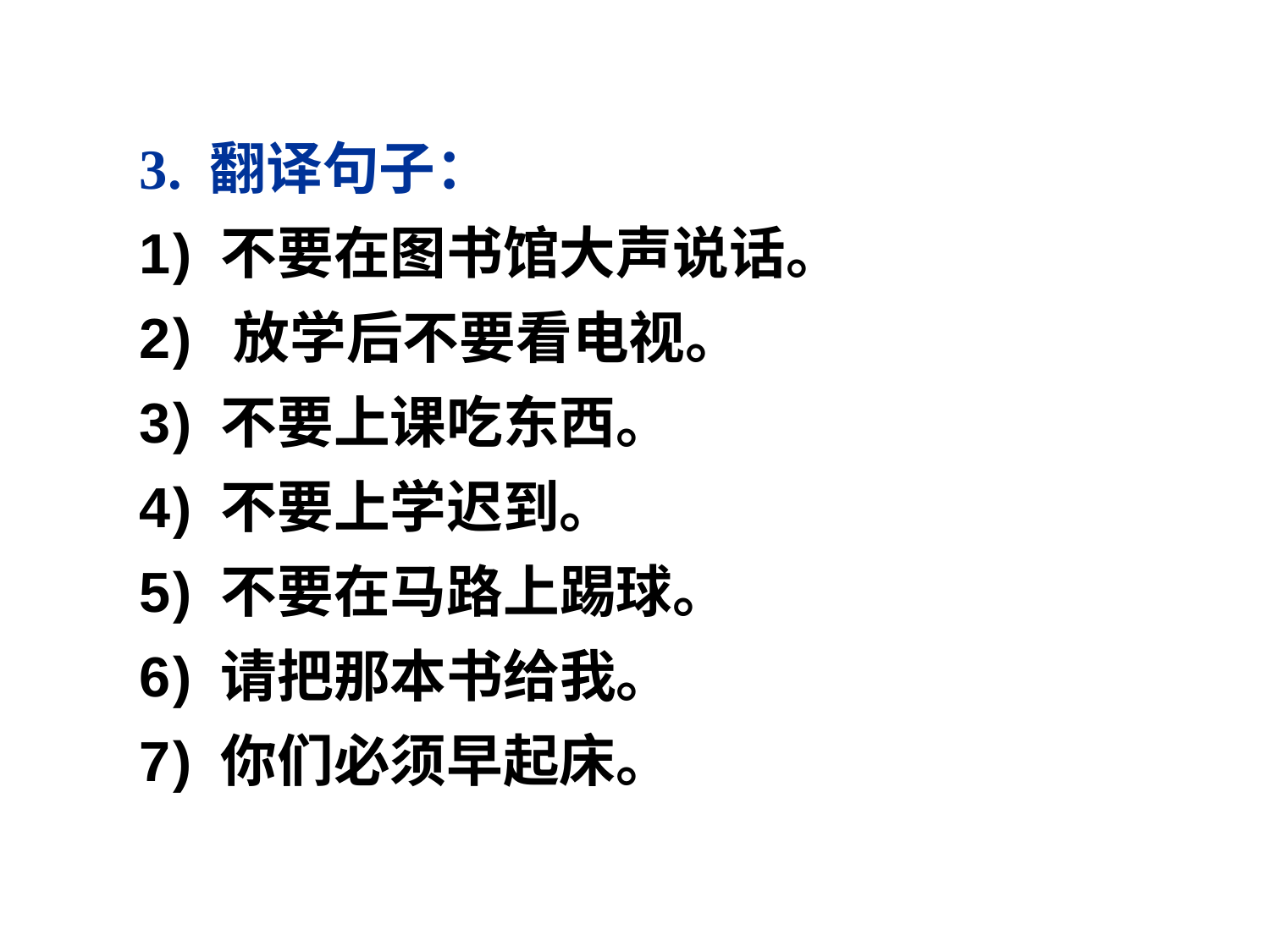

3. 翻译句子：
 不要在图书馆大声说话。
  放学后不要看电视。
 不要上课吃东西。
 不要上学迟到。
 不要在马路上踢球。
 请把那本书给我。
 你们必须早起床。